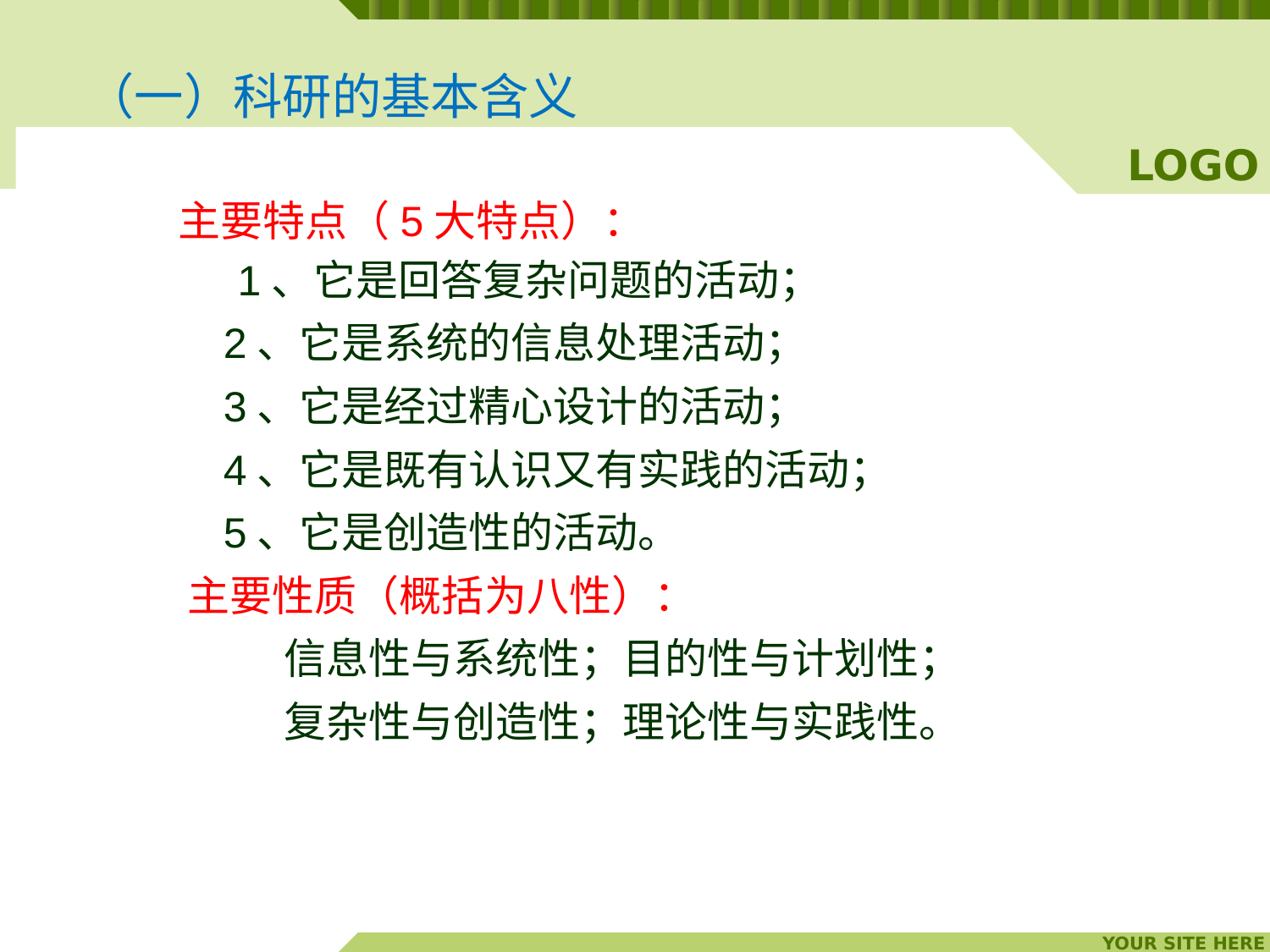

（一）科研的基本含义

主要特点（5大特点）：
     1、它是回答复杂问题的活动；
   2、它是系统的信息处理活动；
   3、它是经过精心设计的活动；
   4、它是既有认识又有实践的活动；
   5、它是创造性的活动。
主要性质（概括为八性）：
         信息性与系统性；目的性与计划性；
         复杂性与创造性；理论性与实践性。